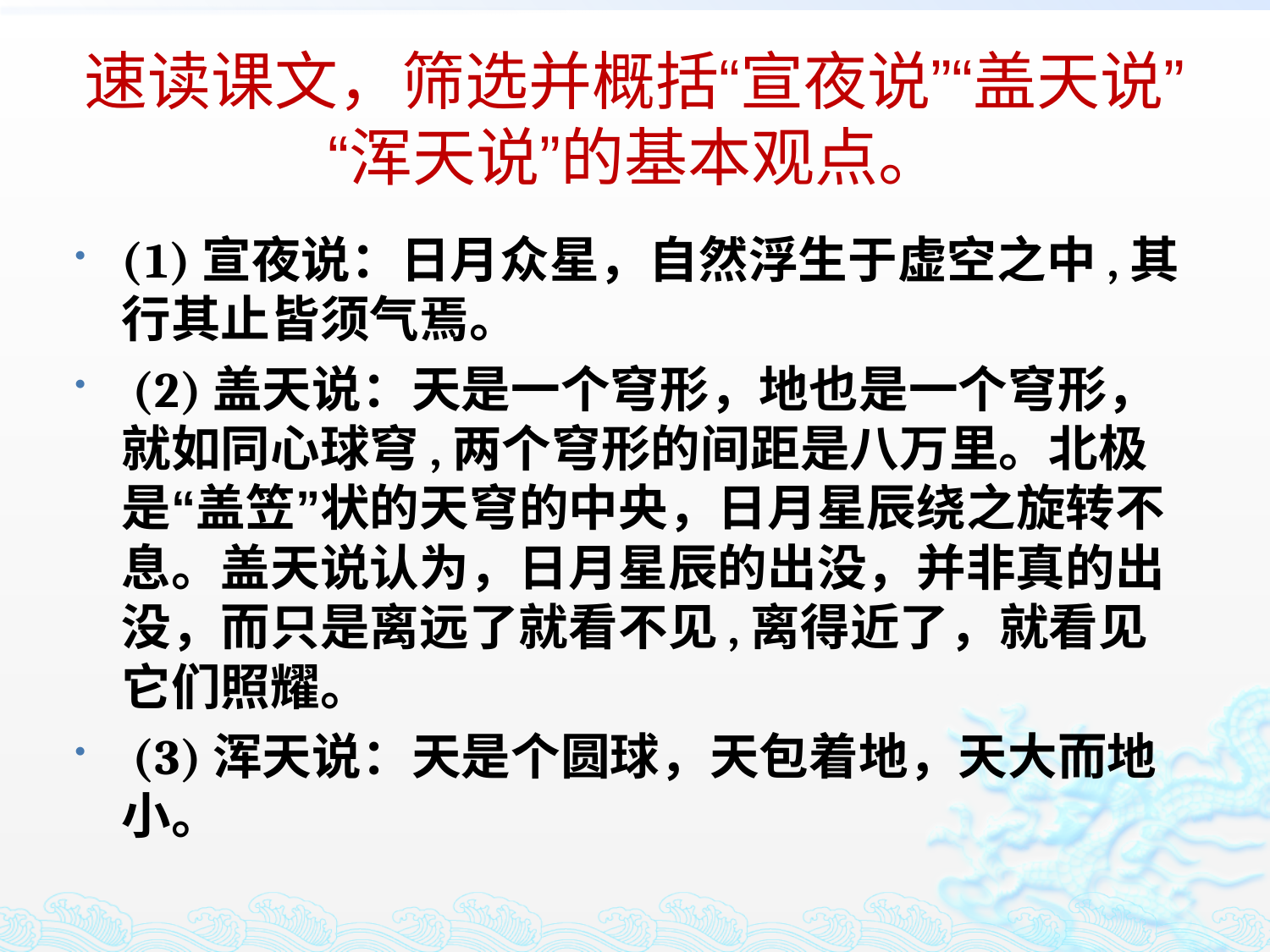

# 速读课文，筛选并概括“宣夜说”“盖天说”“浑天说”的基本观点。
(1)宣夜说：日月众星，自然浮生于虚空之中,其行其止皆须气焉。
 (2)盖天说：天是一个穹形，地也是一个穹形，就如同心球穹,两个穹形的间距是八万里。北极是“盖笠”状的天穹的中央，日月星辰绕之旋转不息。盖天说认为，日月星辰的出没，并非真的出没，而只是离远了就看不见,离得近了，就看见它们照耀。
 (3)浑天说：天是个圆球，天包着地，天大而地小。